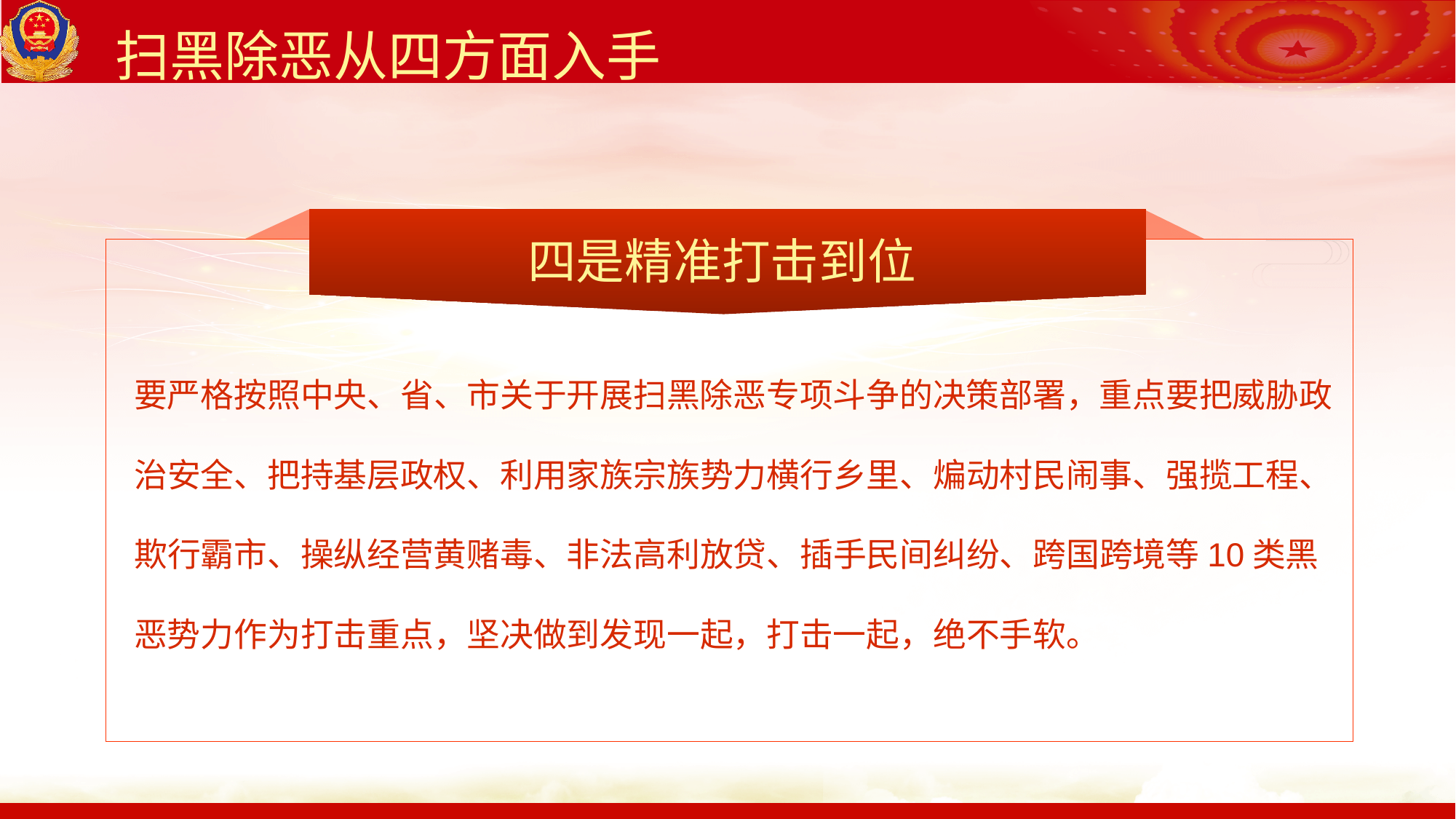

扫黑除恶从四方面入手

四是精准打击到位

要严格按照中央、省、市关于开展扫黑除恶专项斗争的决策部署，重点要把威胁政治安全、把持基层政权、利用家族宗族势力横行乡里、煸动村民闹事、强揽工程、欺行霸市、操纵经营黄赌毒、非法高利放贷、插手民间纠纷、跨国跨境等10类黑恶势力作为打击重点，坚决做到发现一起，打击一起，绝不手软。